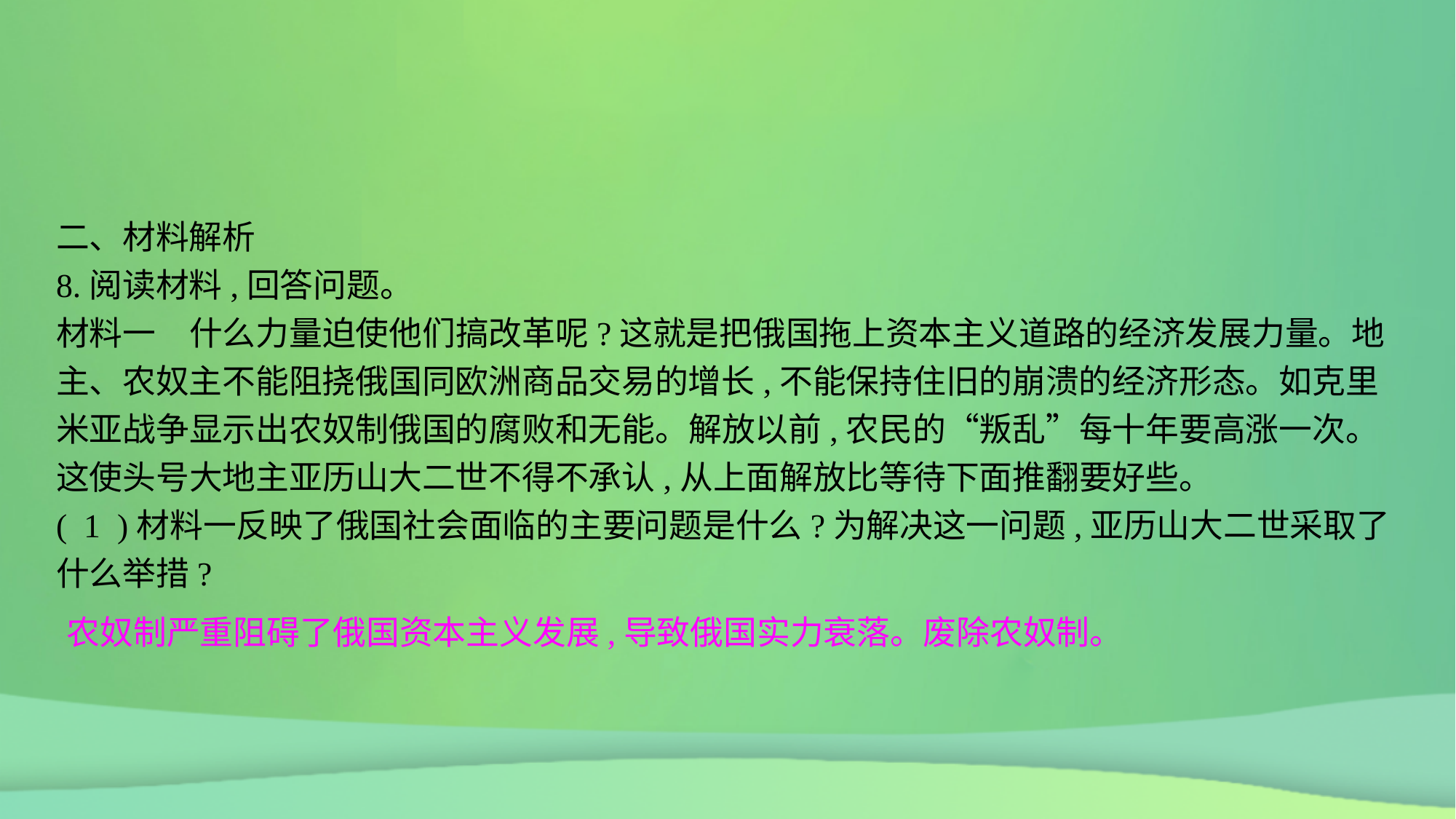

二、材料解析
8.阅读材料,回答问题。
材料一　什么力量迫使他们搞改革呢?这就是把俄国拖上资本主义道路的经济发展力量。地主、农奴主不能阻挠俄国同欧洲商品交易的增长,不能保持住旧的崩溃的经济形态。如克里米亚战争显示出农奴制俄国的腐败和无能。解放以前,农民的“叛乱”每十年要高涨一次。这使头号大地主亚历山大二世不得不承认,从上面解放比等待下面推翻要好些。
(  1  )材料一反映了俄国社会面临的主要问题是什么?为解决这一问题,亚历山大二世采取了什么举措?
农奴制严重阻碍了俄国资本主义发展,导致俄国实力衰落。废除农奴制。